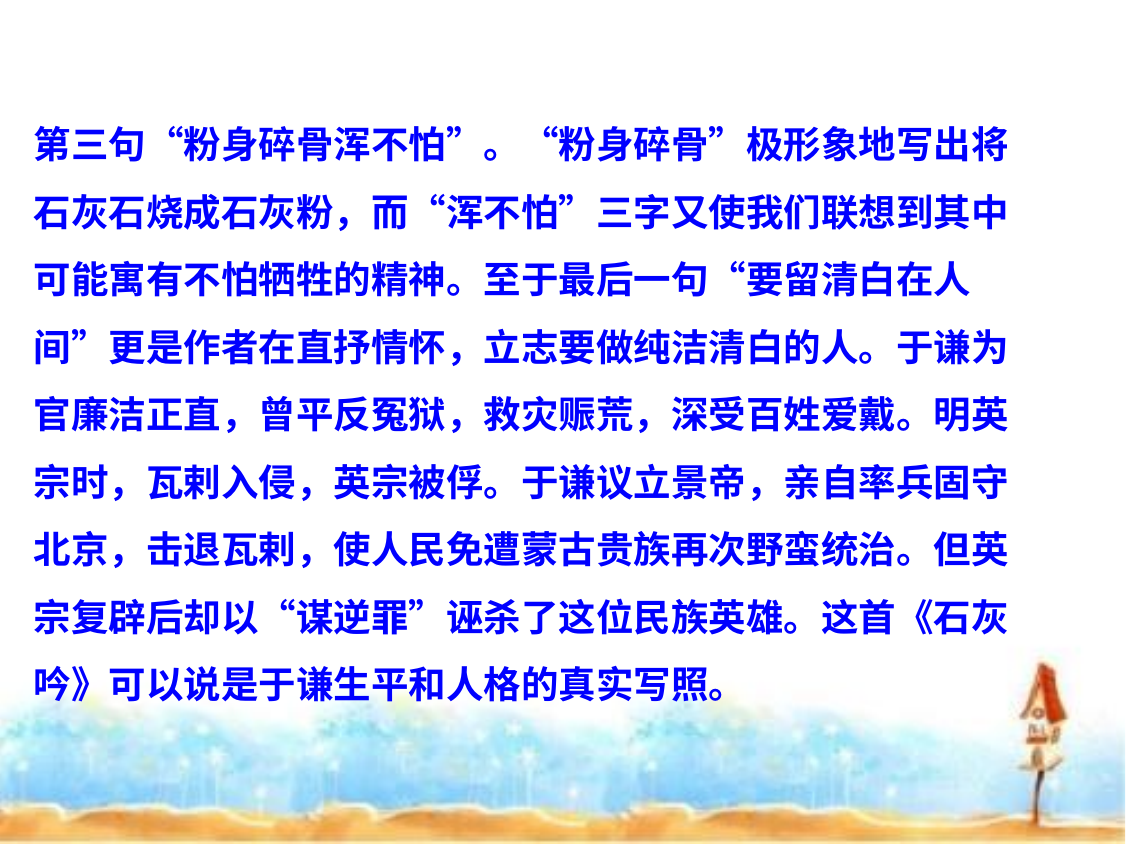

第三句“粉身碎骨浑不怕”。“粉身碎骨”极形象地写出将石灰石烧成石灰粉，而“浑不怕”三字又使我们联想到其中可能寓有不怕牺牲的精神。至于最后一句“要留清白在人间”更是作者在直抒情怀，立志要做纯洁清白的人。于谦为官廉洁正直，曾平反冤狱，救灾赈荒，深受百姓爱戴。明英宗时，瓦剌入侵，英宗被俘。于谦议立景帝，亲自率兵固守北京，击退瓦剌，使人民免遭蒙古贵族再次野蛮统治。但英宗复辟后却以“谋逆罪”诬杀了这位民族英雄。这首《石灰吟》可以说是于谦生平和人格的真实写照。